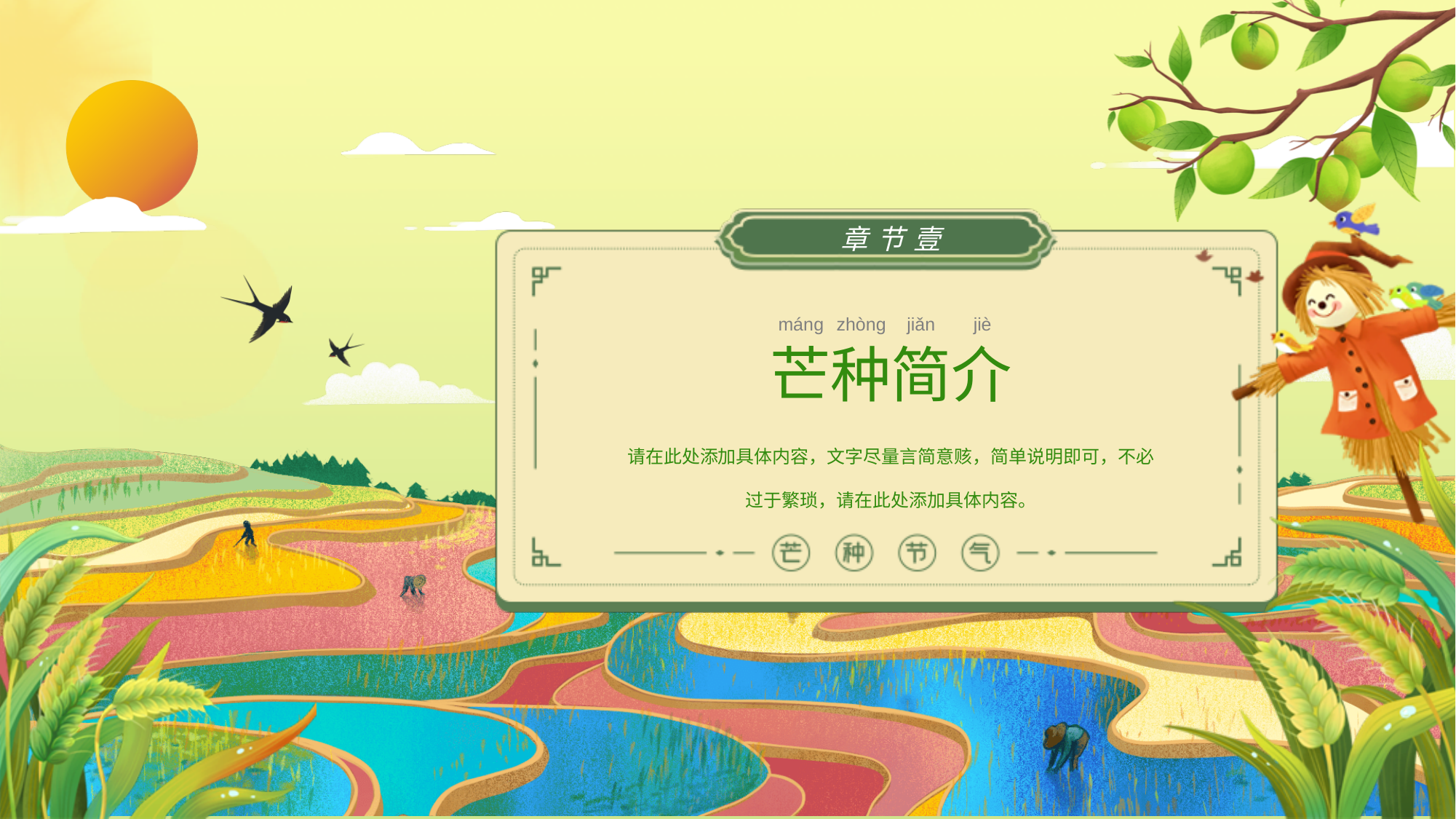

章节壹
máng
zhòng
jiǎn
jiè
芒种简介
请在此处添加具体内容，文字尽量言简意赅，简单说明即可，不必过于繁琐，请在此处添加具体内容。